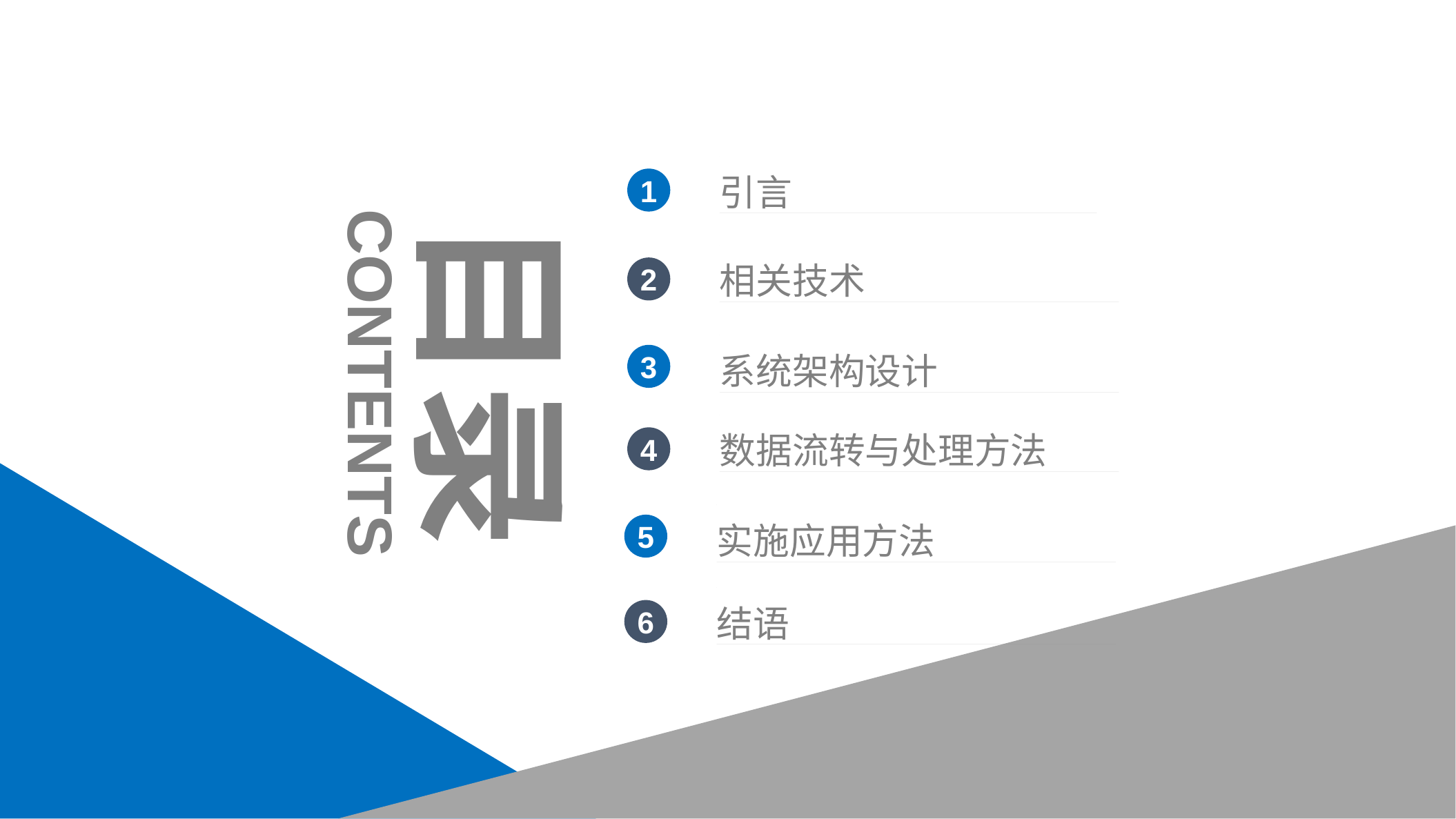

引言
目录
1
相关技术
2
系统架构设计
3
CONTENTS
数据流转与处理方法
4

实施应用方法
5

结语
6